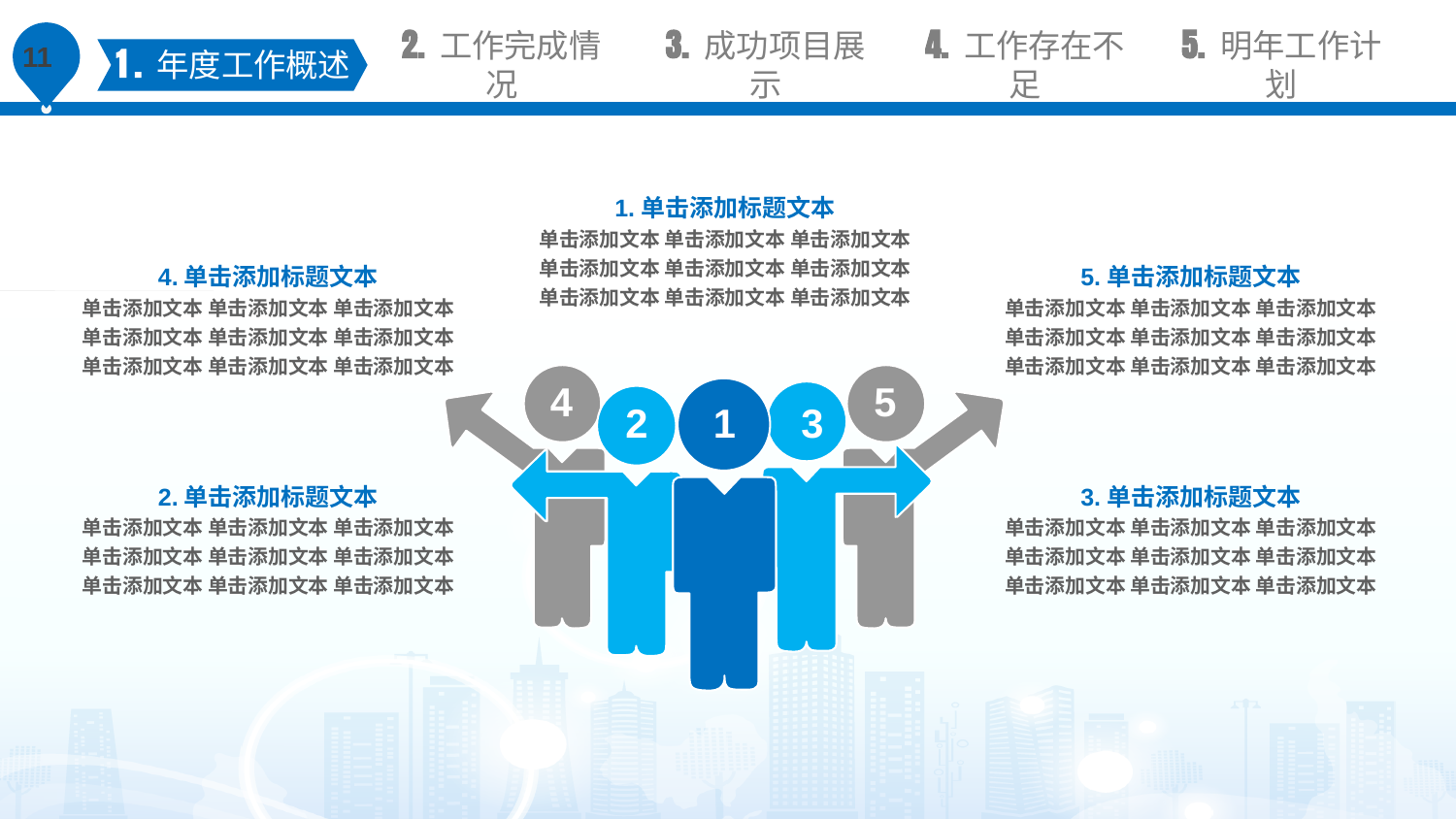

1 . 年度工作概述
2. 工作完成情况
3. 成功项目展示
4. 工作存在不足
5. 明年工作计划
1.单击添加标题文本
单击添加文本 单击添加文本 单击添加文本
单击添加文本 单击添加文本 单击添加文本
单击添加文本 单击添加文本 单击添加文本
4.单击添加标题文本
单击添加文本 单击添加文本 单击添加文本
单击添加文本 单击添加文本 单击添加文本
单击添加文本 单击添加文本 单击添加文本
5.单击添加标题文本
单击添加文本 单击添加文本 单击添加文本
单击添加文本 单击添加文本 单击添加文本
单击添加文本 单击添加文本 单击添加文本

4
5

2
1
3
2.单击添加标题文本
单击添加文本 单击添加文本 单击添加文本
单击添加文本 单击添加文本 单击添加文本
单击添加文本 单击添加文本 单击添加文本
3.单击添加标题文本
单击添加文本 单击添加文本 单击添加文本
单击添加文本 单击添加文本 单击添加文本
单击添加文本 单击添加文本 单击添加文本